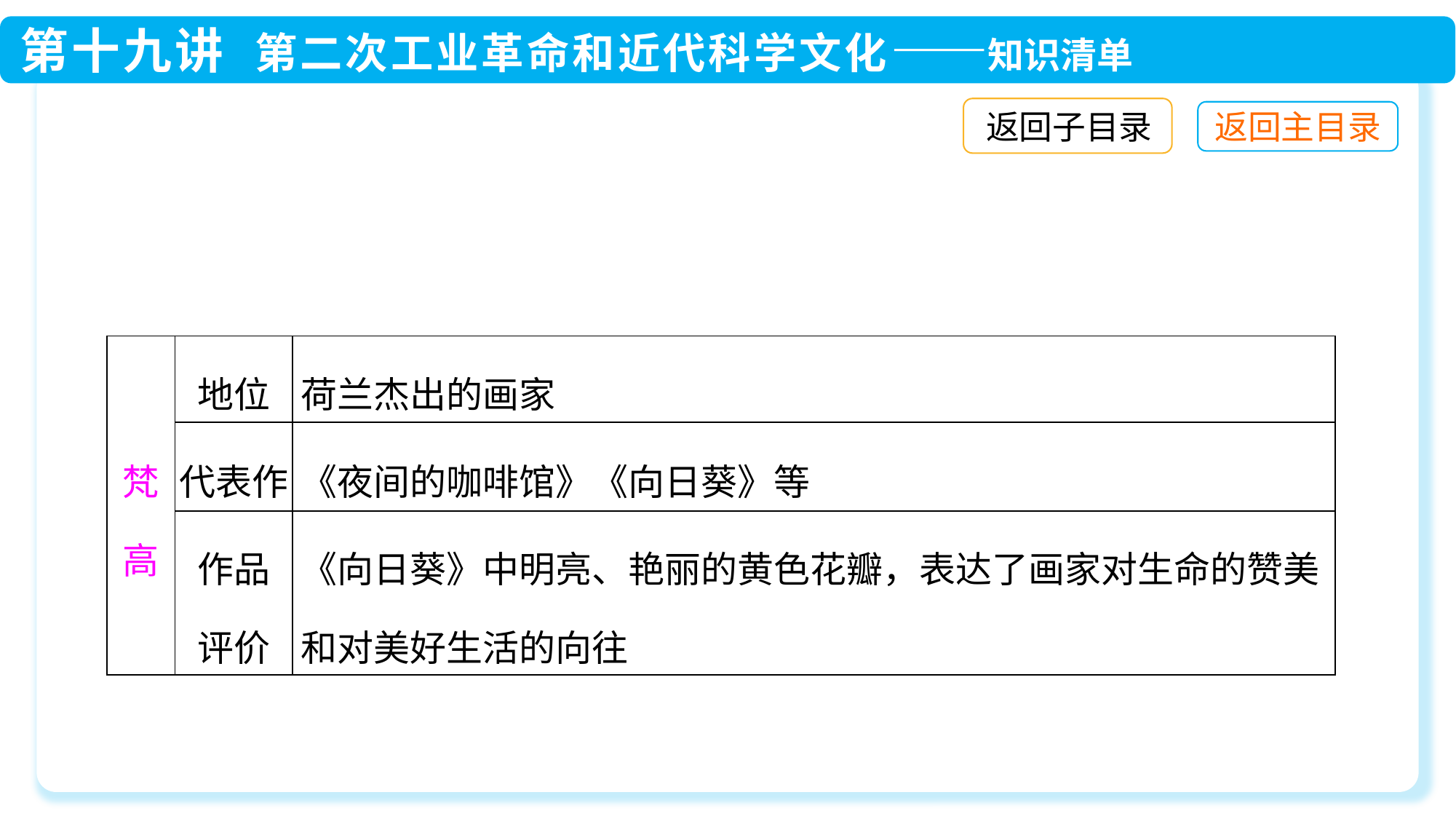

返回子目录
| 梵高 | 地位 | 荷兰杰出的画家 |
| --- | --- | --- |
|  | 代表作 | 《夜间的咖啡馆》《向日葵》等 |
|  | 作品 评价 | 《向日葵》中明亮、艳丽的黄色花瓣，表达了画家对生命的赞美和对美好生活的向往 |